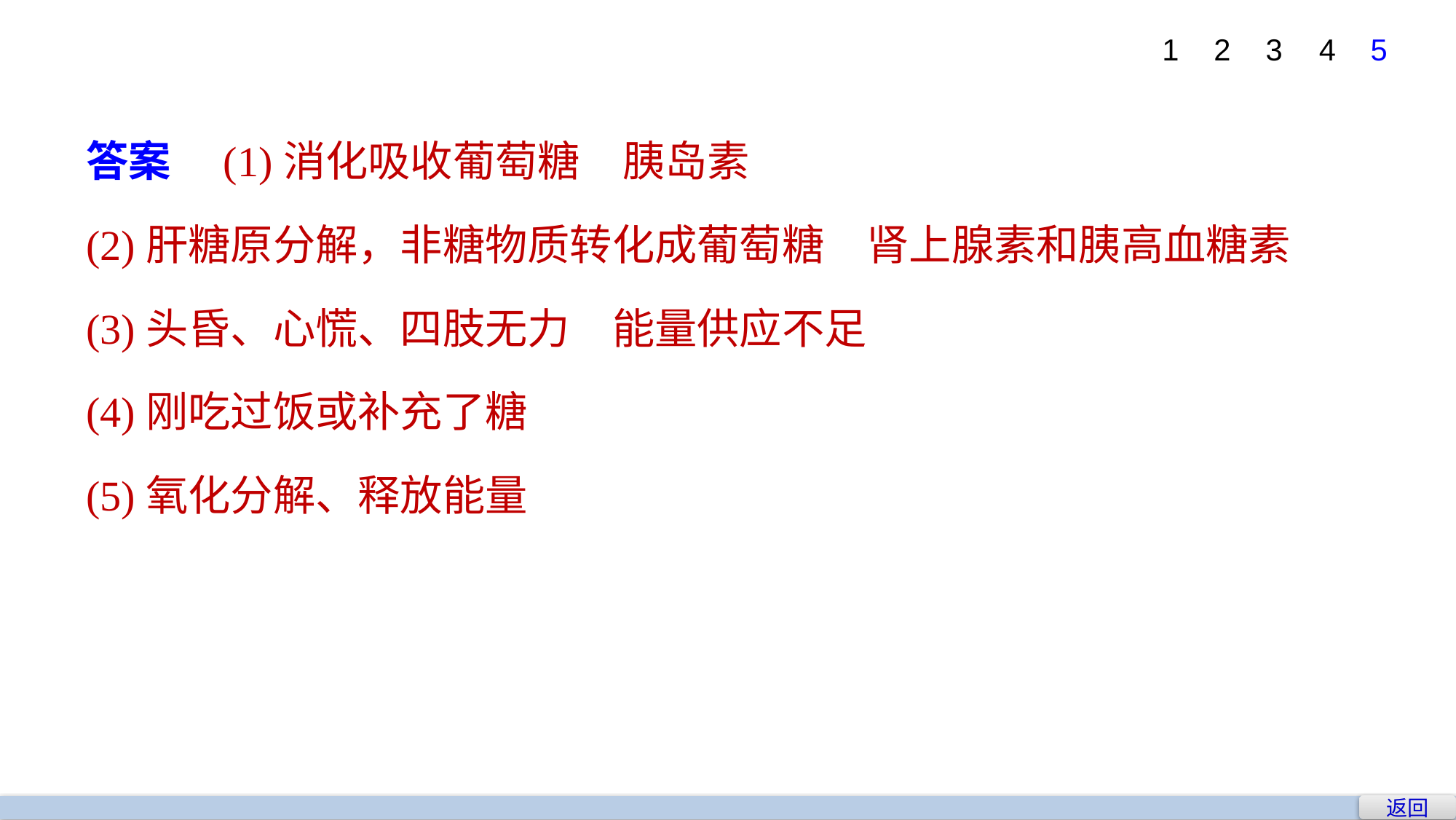

1
2
3
4
5
答案　(1)消化吸收葡萄糖　胰岛素
(2)肝糖原分解，非糖物质转化成葡萄糖　肾上腺素和胰高血糖素
(3)头昏、心慌、四肢无力　能量供应不足
(4)刚吃过饭或补充了糖
(5)氧化分解、释放能量
返回